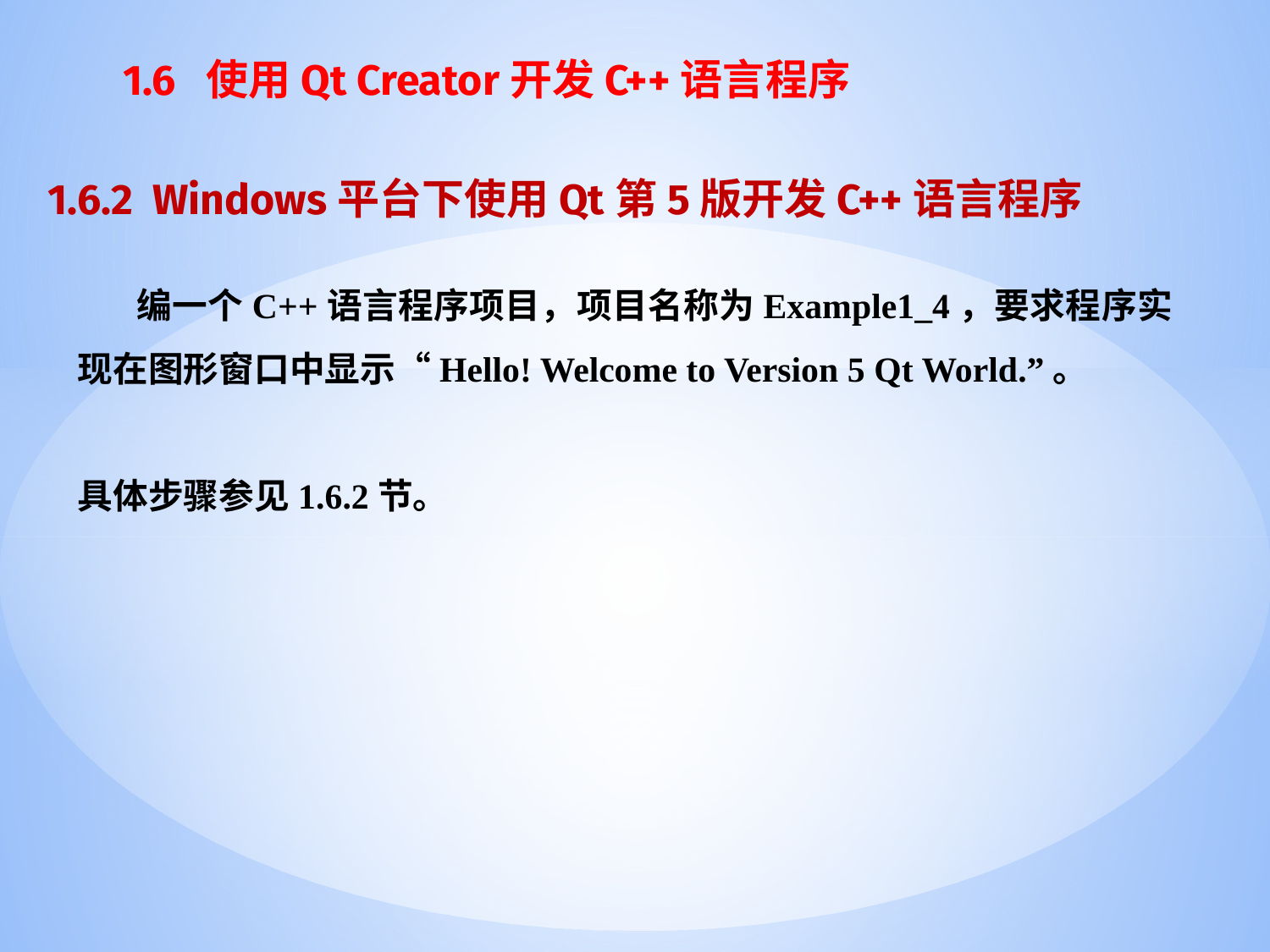

# 1.6  使用Qt Creator开发C++语言程序
1.6.2  Windows平台下使用Qt第5版开发C++语言程序

      编一个C++语言程序项目，项目名称为Example1_4，要求程序实现在图形窗口中显示“Hello! Welcome to Version 5 Qt World.”。

具体步骤参见1.6.2节。